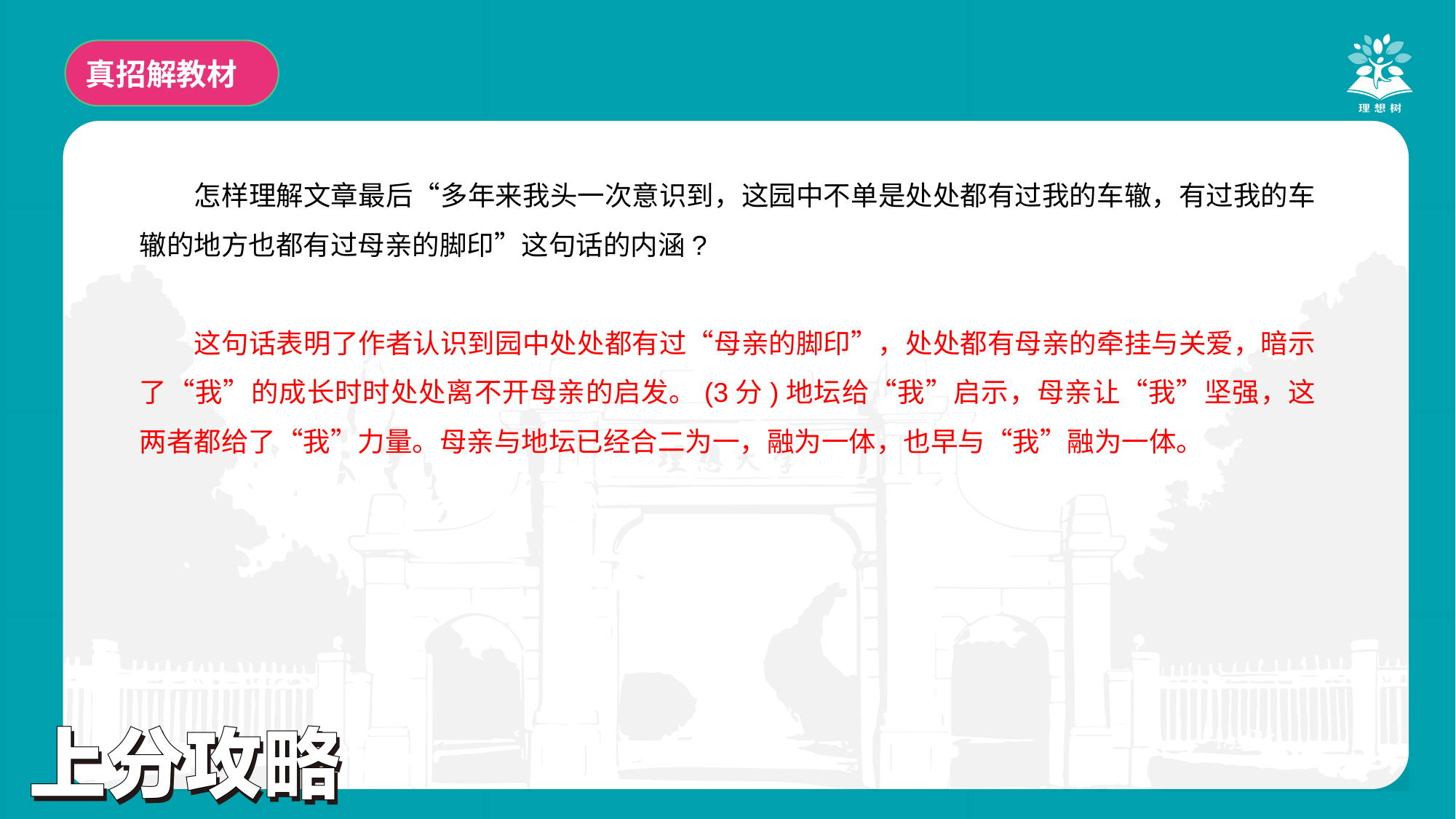

真招解教材
怎样理解文章最后“多年来我头一次意识到，这园中不单是处处都有过我的车辙，有过我的车辙的地方也都有过母亲的脚印”这句话的内涵?

这句话表明了作者认识到园中处处都有过“母亲的脚印”，处处都有母亲的牵挂与关爱，暗示了“我”的成长时时处处离不开母亲的启发。(3分)地坛给“我”启示，母亲让“我”坚强，这两者都给了“我”力量。母亲与地坛已经合二为一，融为一体，也早与“我”融为一体。